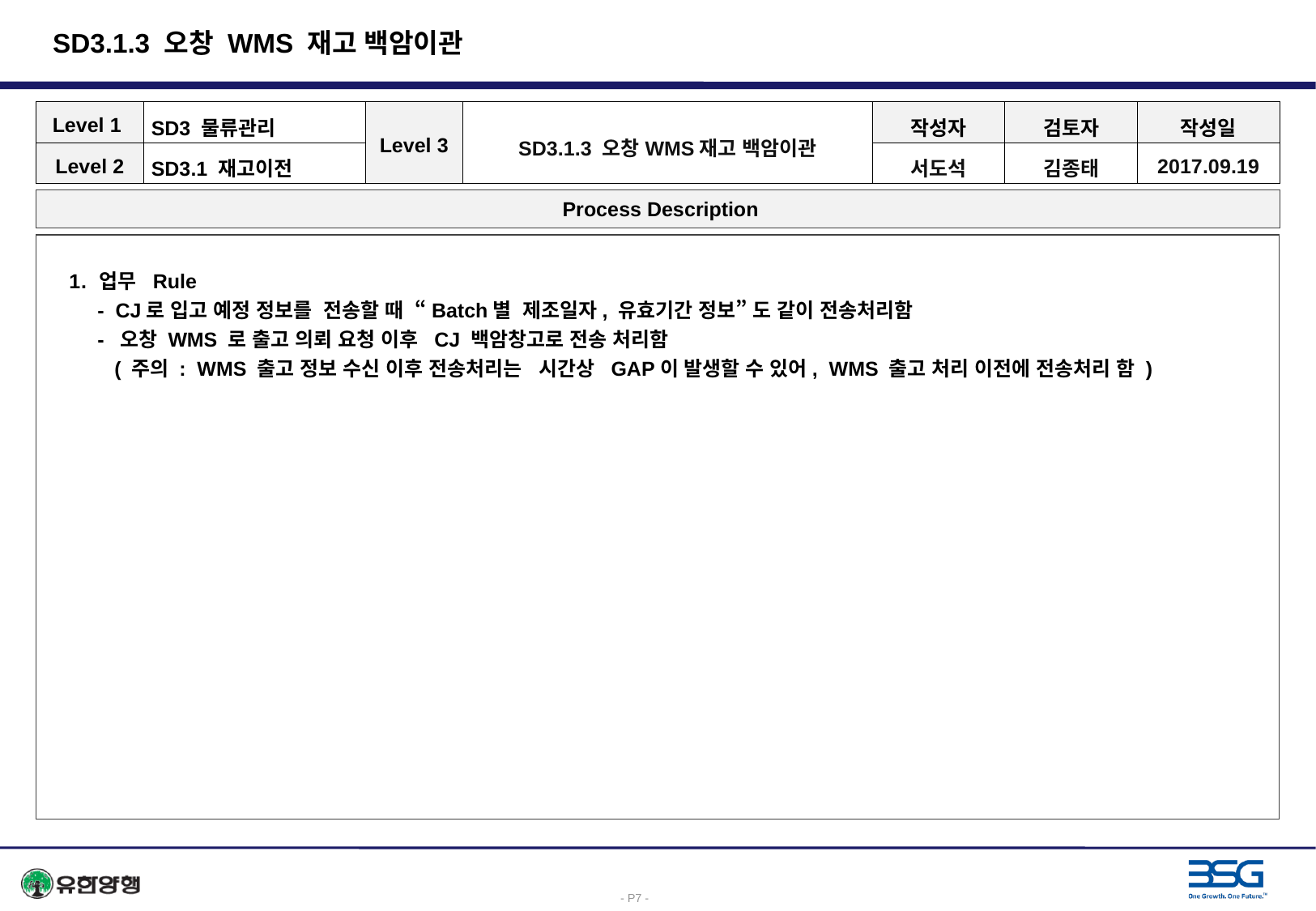

# SD3.1.3 오창 WMS 재고 백암이관
| Level 1 | SD3 물류관리 | Level 3 | SD3.1.3 오창WMS재고 백암이관 | 작성자 | 검토자 | 작성일 |
| --- | --- | --- | --- | --- | --- | --- |
| Level 2 | SD3.1 재고이전 |  |  | 서도석 | 김종태 | 2017.09.19 |
 Process Description
업무  Rule
     -  CJ로 입고 예정 정보를  전송할 때  “Batch별  제조일자, 유효기간 정보” 도 같이 전송처리함
     -  오창 WMS 로 출고 의뢰 요청 이후  CJ 백암창고로 전송 처리함
        ( 주의 :  WMS 출고 정보 수신 이후 전송처리는   시간상  GAP이 발생할 수 있어,  WMS 출고 처리 이전에 전송처리 함 )